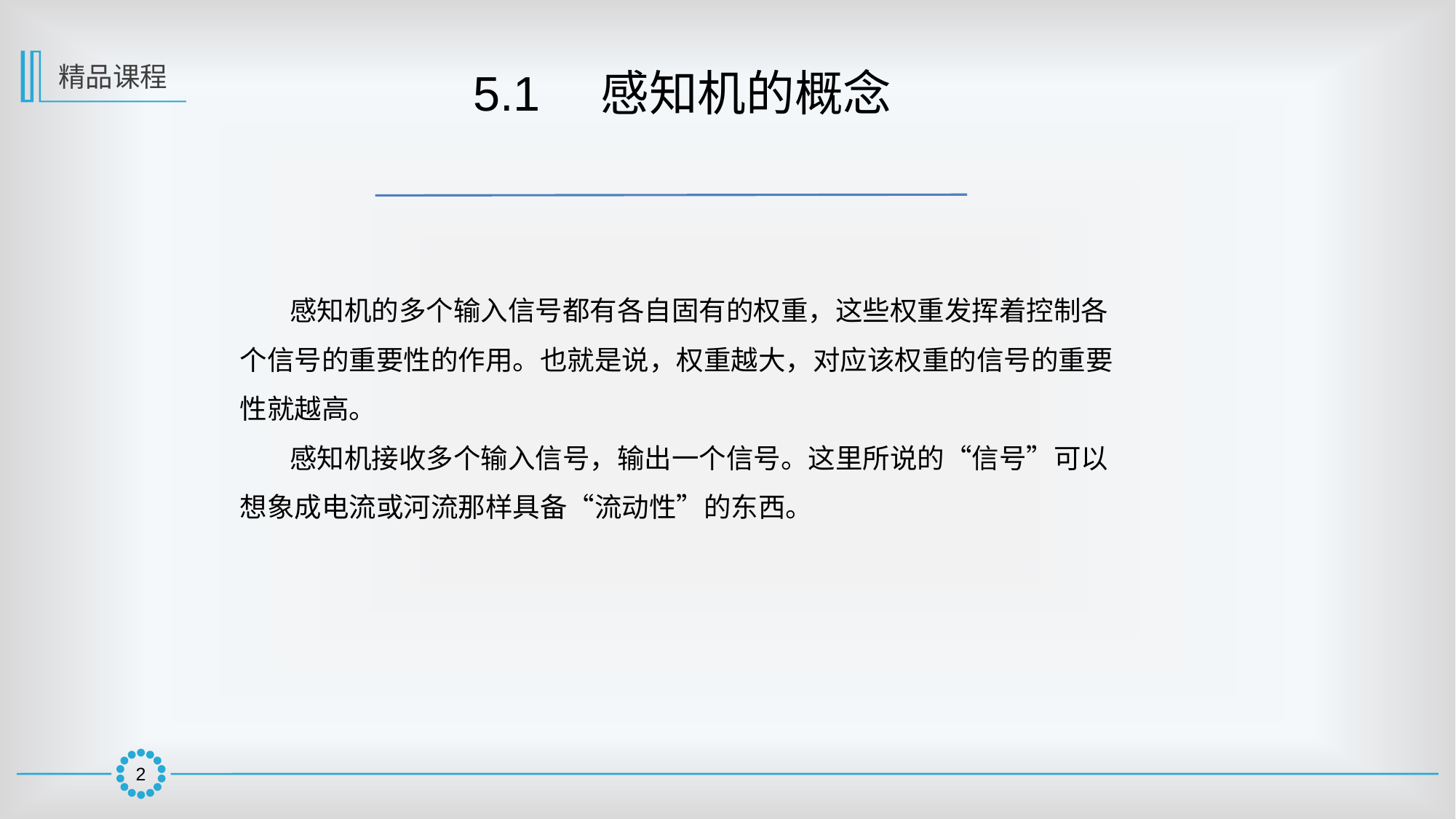

精品课程
 5.1　感知机的概念

       感知机的多个输入信号都有各自固有的权重，这些权重发挥着控制各个信号的重要性的作用。也就是说，权重越大，对应该权重的信号的重要性就越高。
       感知机接收多个输入信号，输出一个信号。这里所说的“信号”可以想象成电流或河流那样具备“流动性”的东西。

2